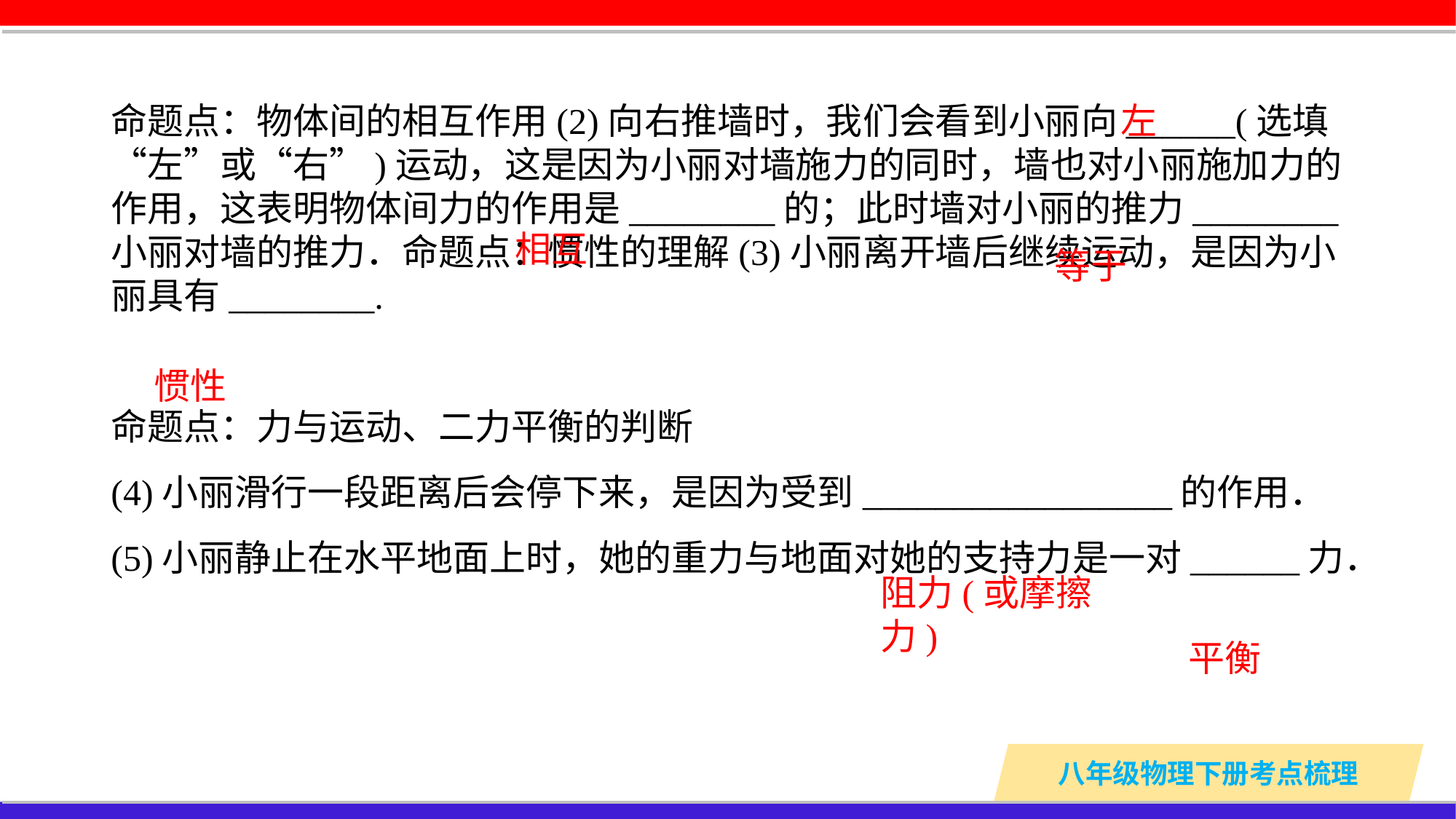

命题点：物体间的相互作用(2)向右推墙时，我们会看到小丽向______(选填“左”或“右”)运动，这是因为小丽对墙施力的同时，墙也对小丽施加力的作用，这表明物体间力的作用是________的；此时墙对小丽的推力________小丽对墙的推力．命题点：惯性的理解(3)小丽离开墙后继续运动，是因为小丽具有________.

命题点：力与运动、二力平衡的判断
(4)小丽滑行一段距离后会停下来，是因为受到_________________的作用．
(5)小丽静止在水平地面上时，她的重力与地面对她的支持力是一对______力．
左
相互
等于
惯性
阻力(或摩擦力)
平衡